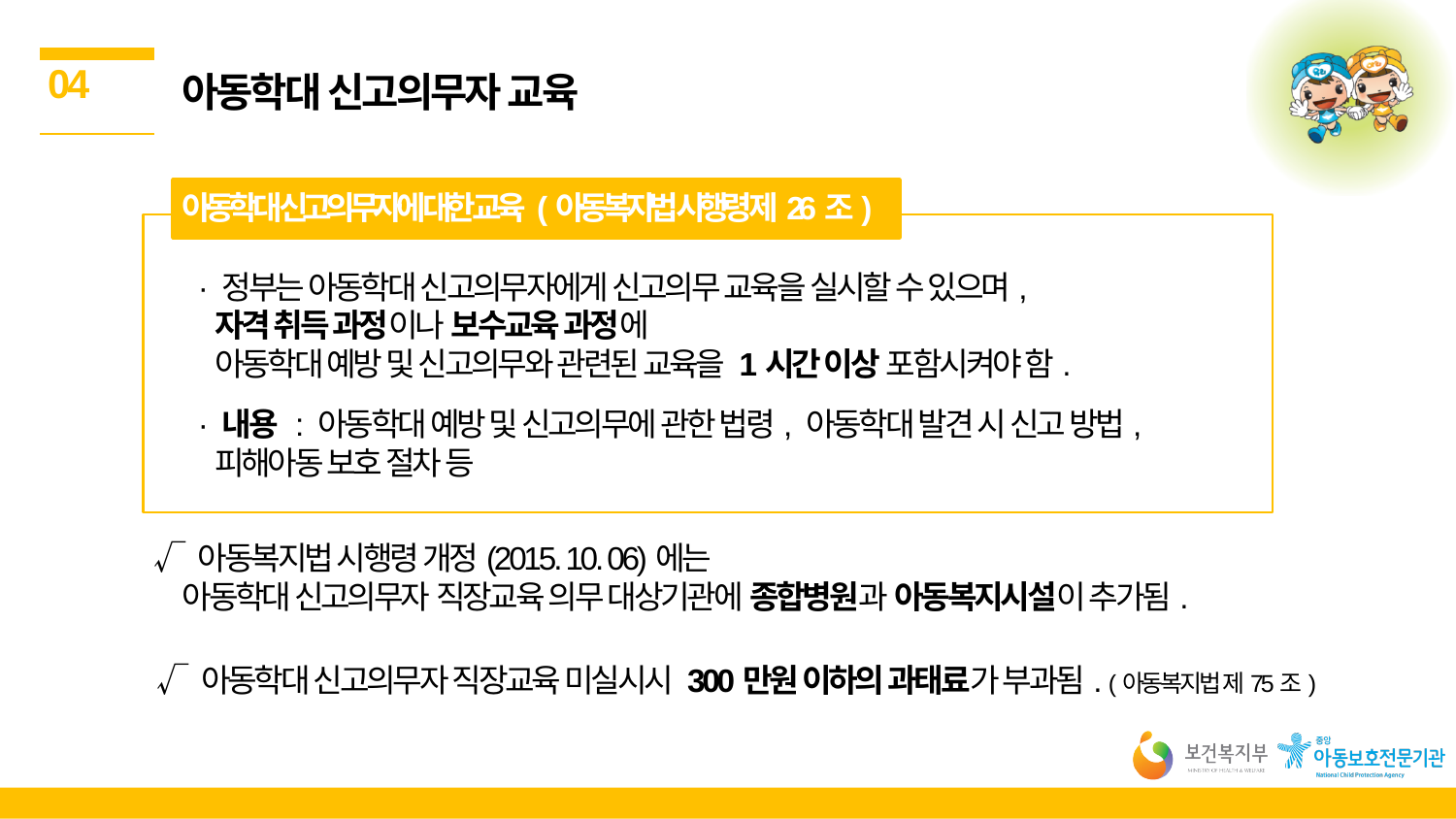

04
아동학대 신고의무자 교육
아동학대 신고의무자에 대한 교육 (아동복지법 시행령 제26조)

· 정부는 아동학대 신고의무자에게 신고의무 교육을 실시할 수 있으며,
 자격 취득 과정이나 보수교육 과정에
 아동학대 예방 및 신고의무와 관련된 교육을 1시간 이상 포함시켜야 함.
· 내용 : 아동학대 예방 및 신고의무에 관한 법령, 아동학대 발견 시 신고 방법,
 피해아동 보호 절차 등
√ 아동복지법 시행령 개정(2015. 10. 06)에는
   아동학대 신고의무자 직장교육 의무 대상기관에 종합병원과 아동복지시설이 추가됨.
√ 아동학대 신고의무자 직장교육 미실시시 300만원 이하의 과태료가 부과됨. (아동복지법 제75조)